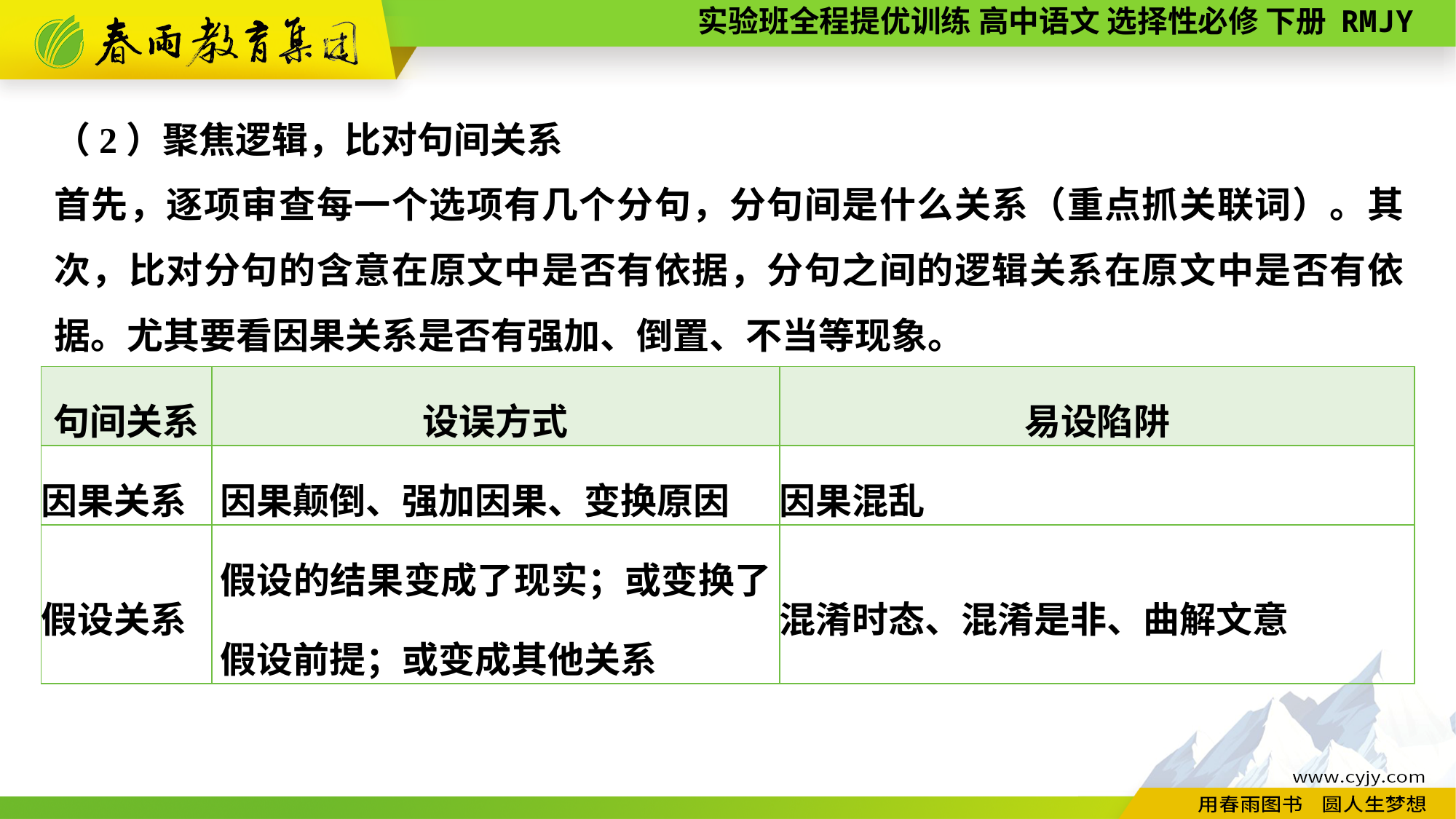

（2）聚焦逻辑，比对句间关系
首先，逐项审查每一个选项有几个分句，分句间是什么关系（重点抓关联词）。其次，比对分句的含意在原文中是否有依据，分句之间的逻辑关系在原文中是否有依据。尤其要看因果关系是否有强加、倒置、不当等现象。
| 句间关系 | 设误方式 | 易设陷阱 |
| --- | --- | --- |
| 因果关系 | 因果颠倒、强加因果、变换原因 | 因果混乱 |
| 假设关系 | 假设的结果变成了现实；或变换了假设前提；或变成其他关系 | 混淆时态、混淆是非、曲解文意 |